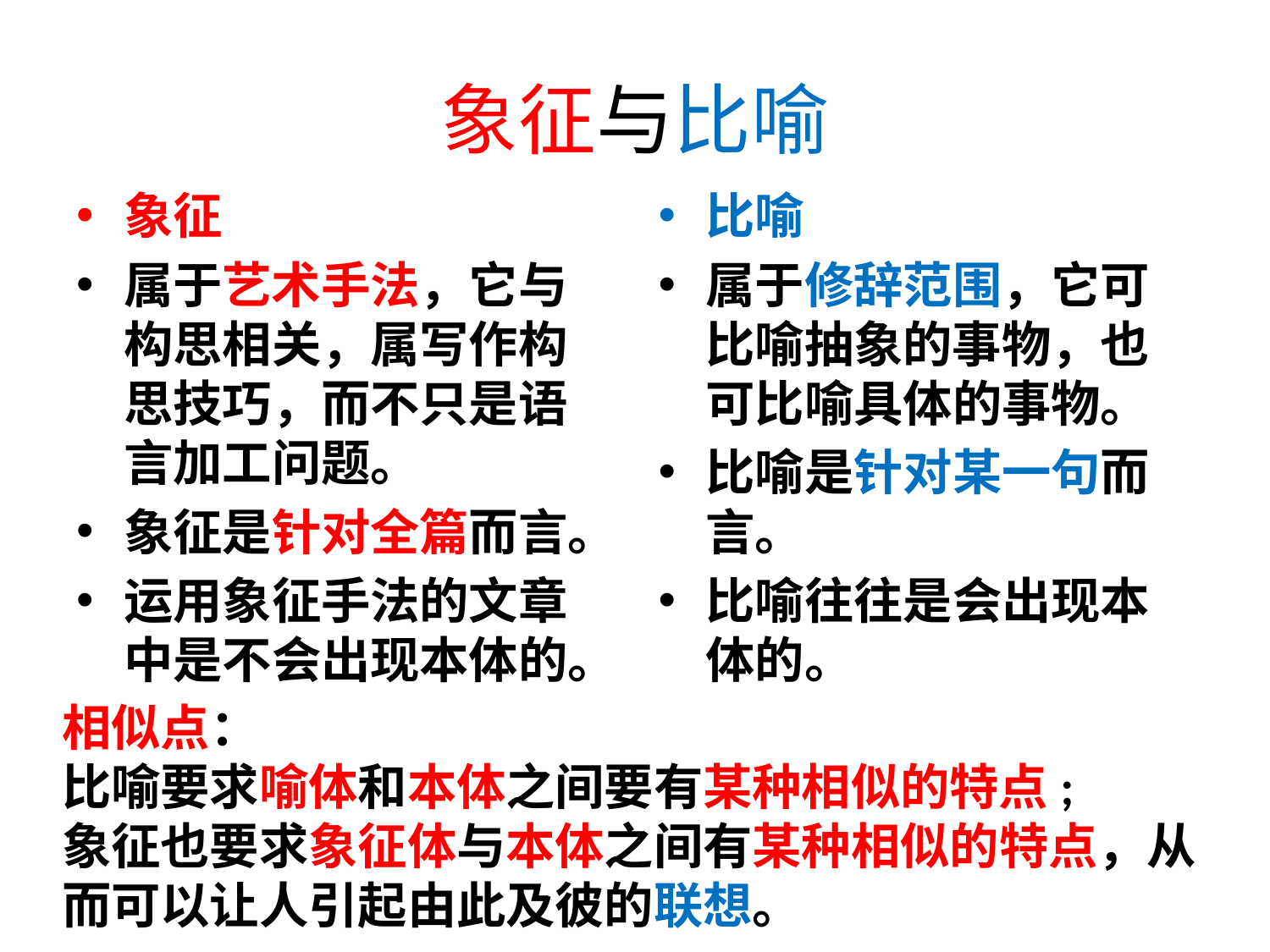

# 象征与比喻
象征
属于艺术手法，它与构思相关，属写作构思技巧，而不只是语言加工问题。
象征是针对全篇而言。
运用象征手法的文章中是不会出现本体的。

比喻
属于修辞范围，它可比喻抽象的事物，也可比喻具体的事物。
比喻是针对某一句而言。
比喻往往是会出现本体的。
相似点：
比喻要求喻体和本体之间要有某种相似的特点;
象征也要求象征体与本体之间有某种相似的特点，从而可以让人引起由此及彼的联想。